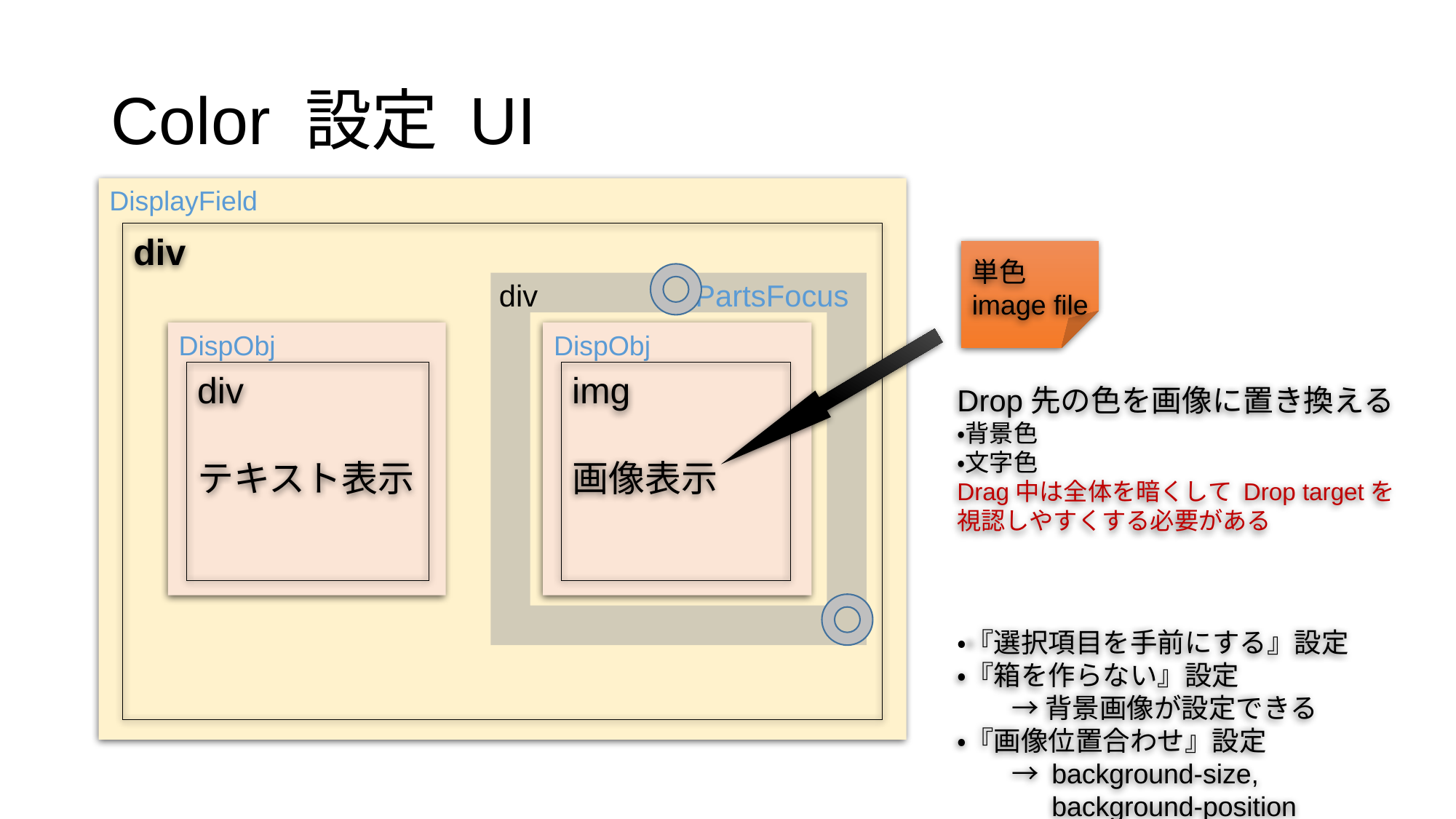

# Color 設定 UI
DisplayField
div

単色
image file

div
PartsFocus

DispObj
DispObj
div

テキスト表示
img

画像表示
Drop先の色を画像に置き換える
・背景色
・文字色
Drag中は全体を暗くして Drop targetを視認しやすくする必要がある

・『選択項目を手前にする』設定
・『箱を作らない』設定
　　→ 背景画像が設定できる
・『画像位置合わせ』設定
　　→ background-size,
　　　 background-position